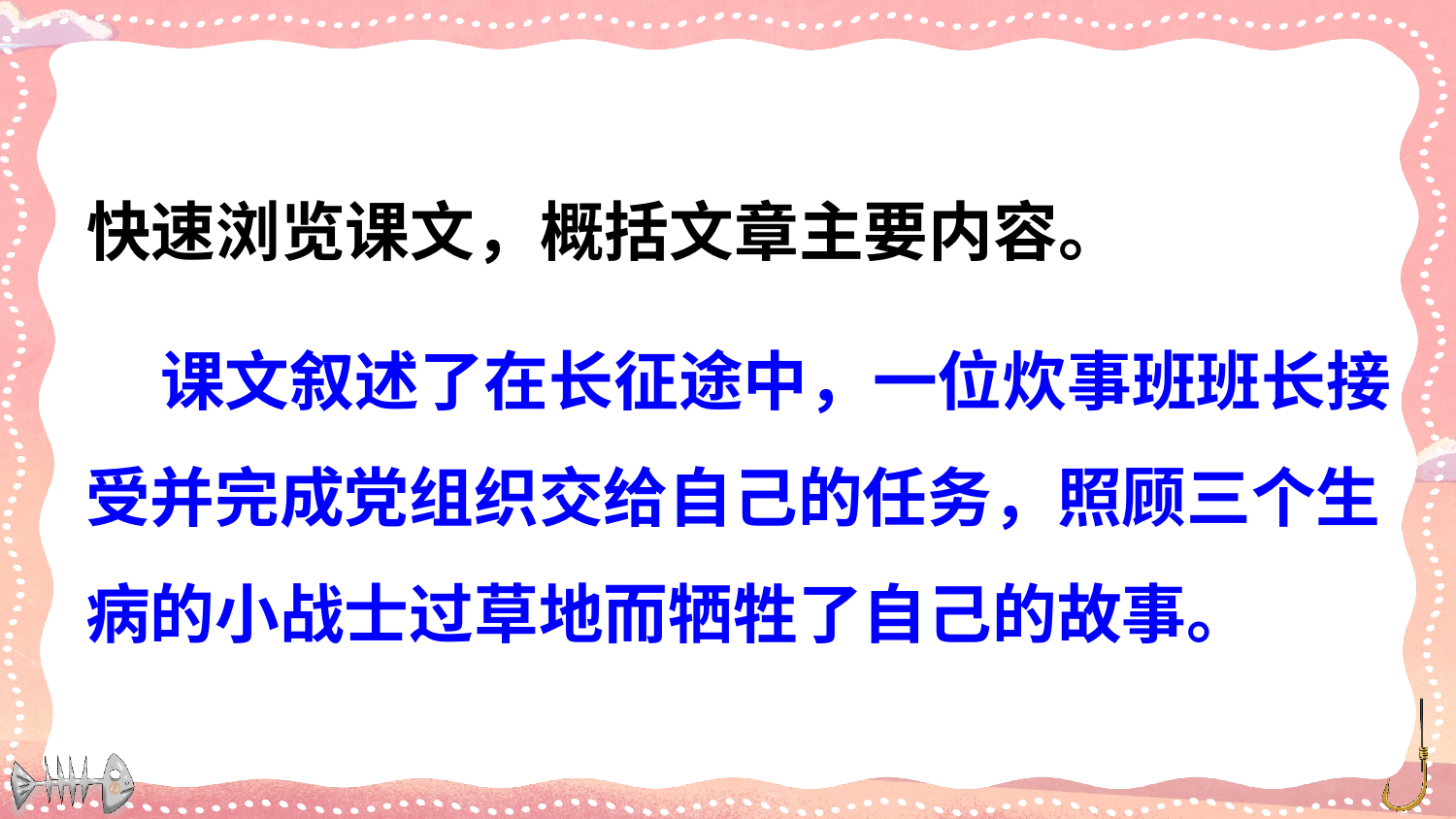

快速浏览课文，概括文章主要内容。
    课文叙述了在长征途中，一位炊事班班长接受并完成党组织交给自己的任务，照顾三个生病的小战士过草地而牺牲了自己的故事。